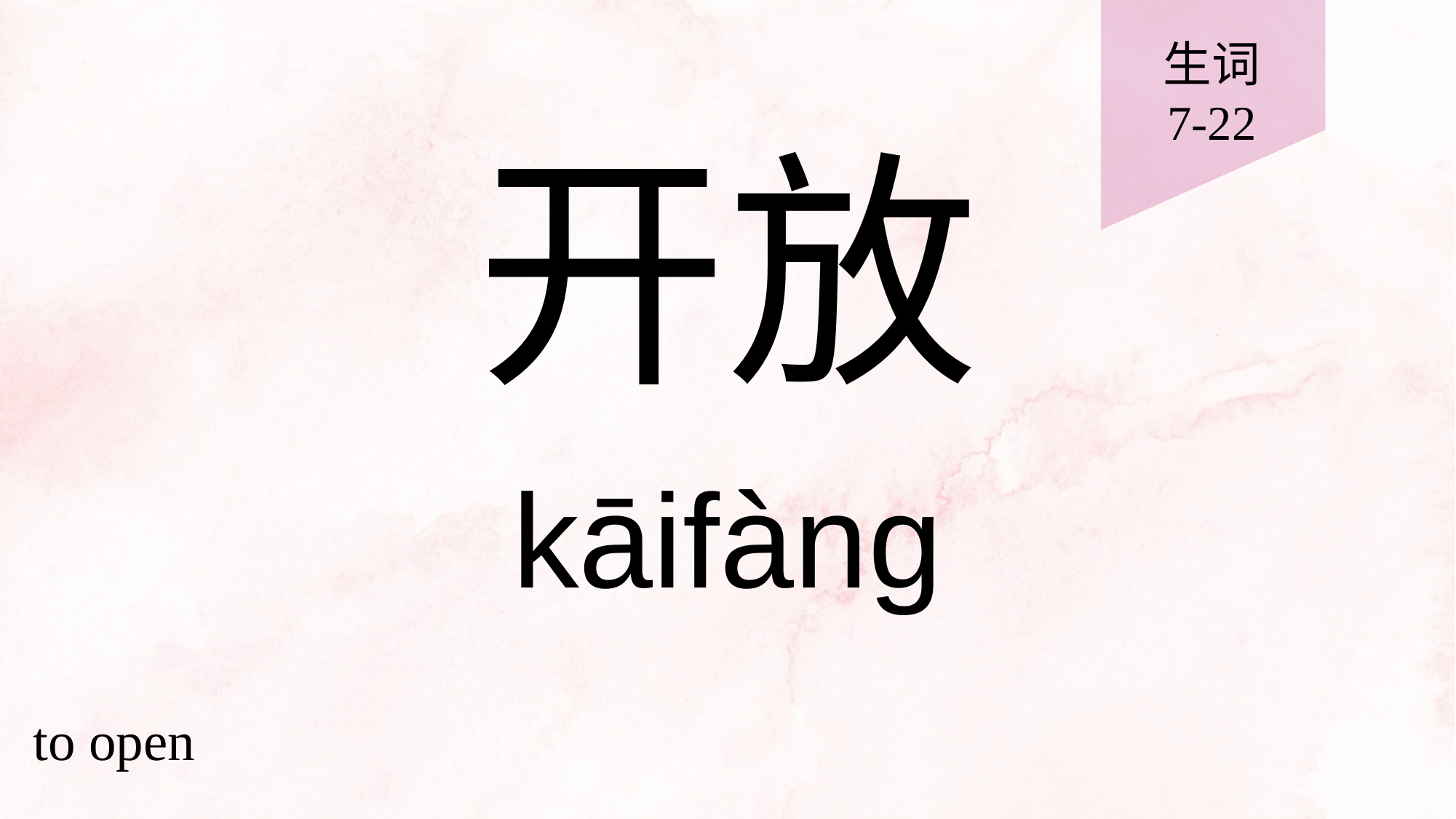

生词
7-22
# 开放
kāifàng
to open